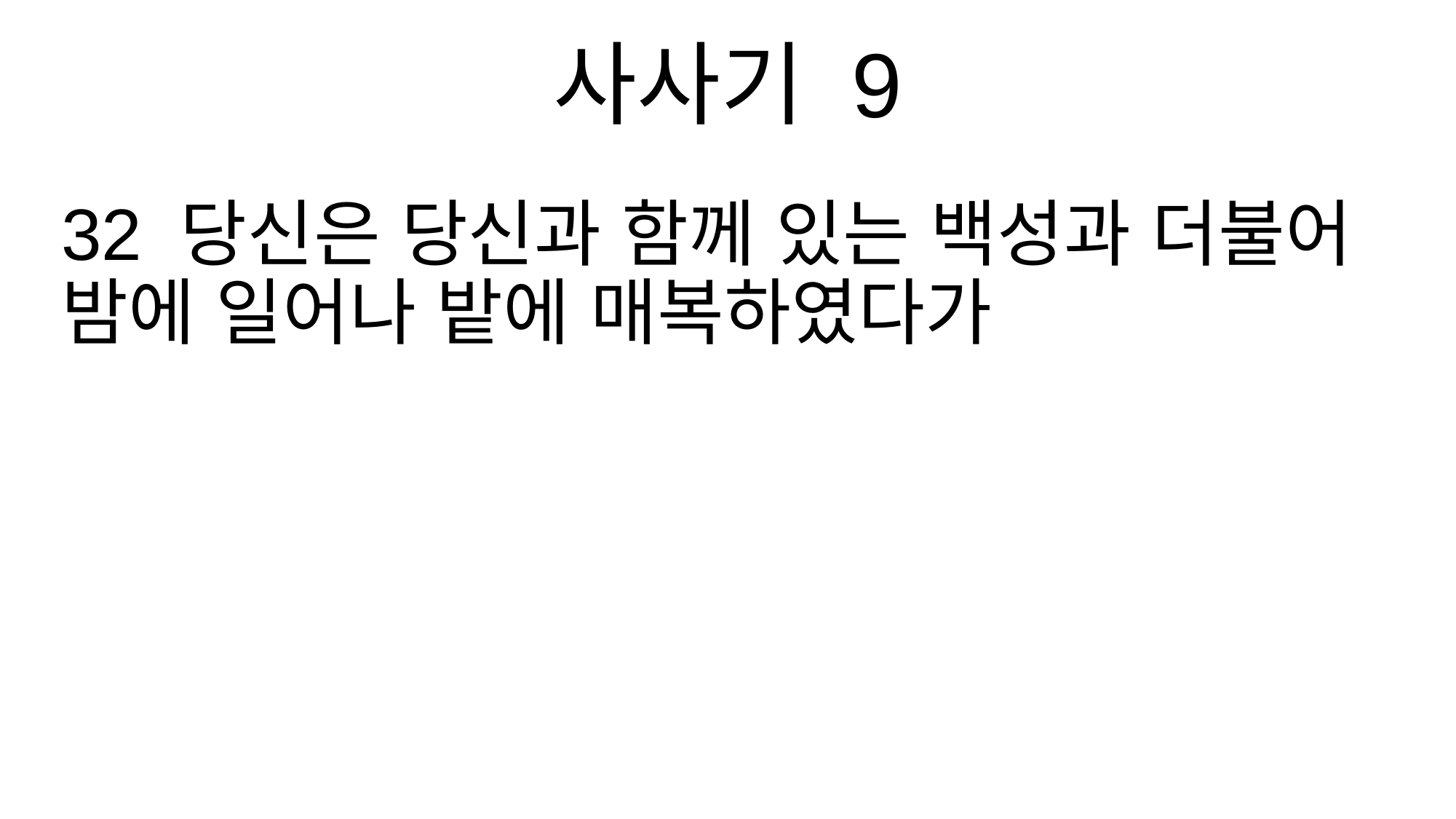

사사기 9
32 당신은 당신과 함께 있는 백성과 더불어 밤에 일어나 밭에 매복하였다가